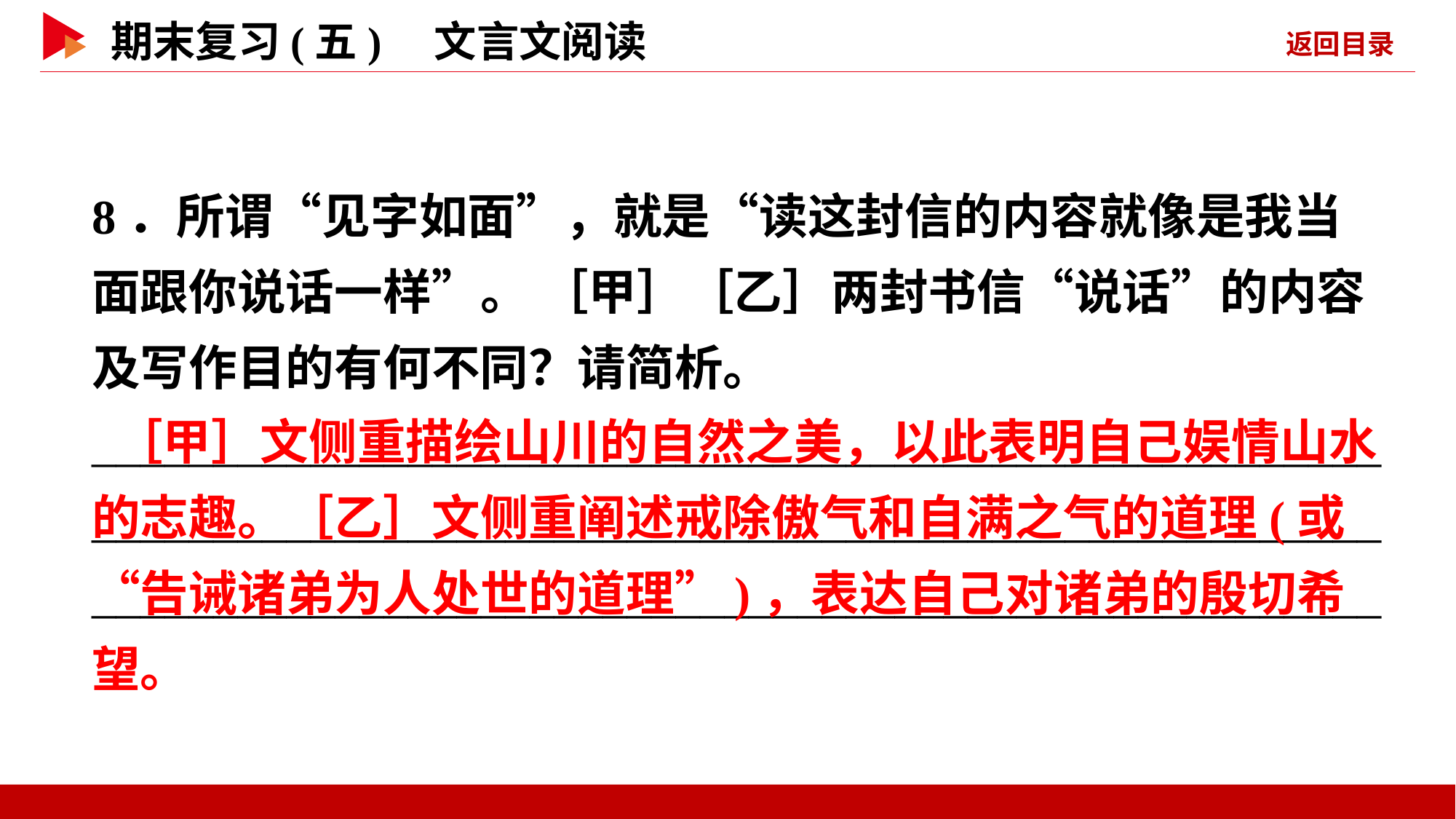

8．所谓“见字如面”，就是“读这封信的内容就像是我当面跟你说话一样”。 ［甲］［乙］两封书信“说话”的内容及写作目的有何不同？请简析。
_______________________________________________________________________________________________________________________________________________________________
 ［甲］文侧重描绘山川的自然之美，以此表明自己娱情山水的志趣。［乙］文侧重阐述戒除傲气和自满之气的道理(或“告诫诸弟为人处世的道理”)，表达自己对诸弟的殷切希望。